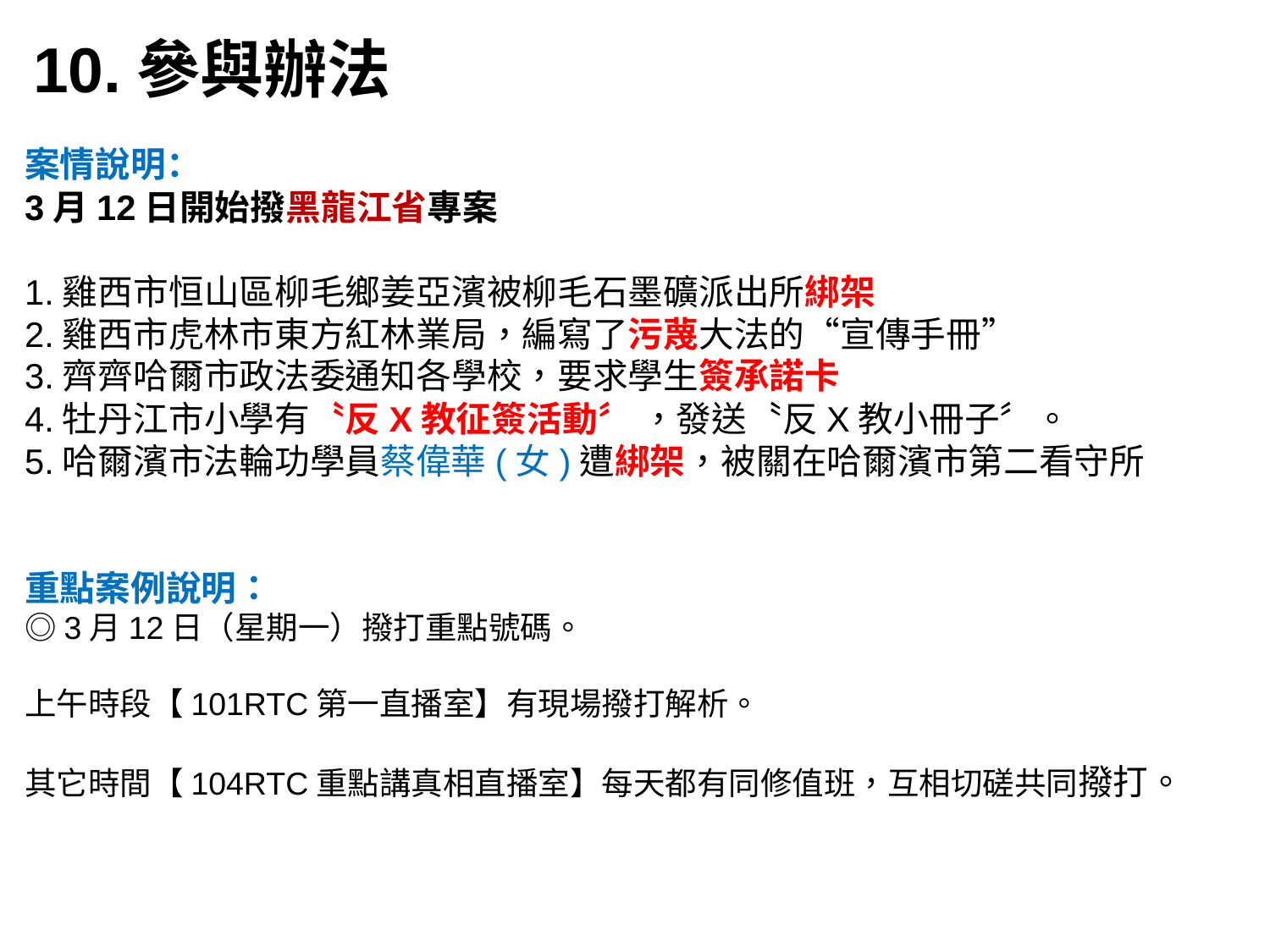

10.參與辦法
案情說明：
3月12日開始撥黑龍江省專案

1.雞西市恒山區柳毛鄉姜亞濱被柳毛石墨礦派出所綁架
2.雞西市虎林市東方紅林業局，編寫了污蔑大法的“宣傳手冊”
3.齊齊哈爾市政法委通知各學校，要求學生簽承諾卡
4.牡丹江市小學有〝反X教征簽活動〞 ，發送〝反X教小冊子〞。
5.哈爾濱市法輪功學員蔡偉華(女)遭綁架，被關在哈爾濱市第二看守所

重點案例說明：
◎3月12日（星期一）撥打重點號碼。
上午時段【101RTC第一直播室】有現場撥打解析。

其它時間【104RTC重點講真相直播室】每天都有同修值班，互相切磋共同撥打。